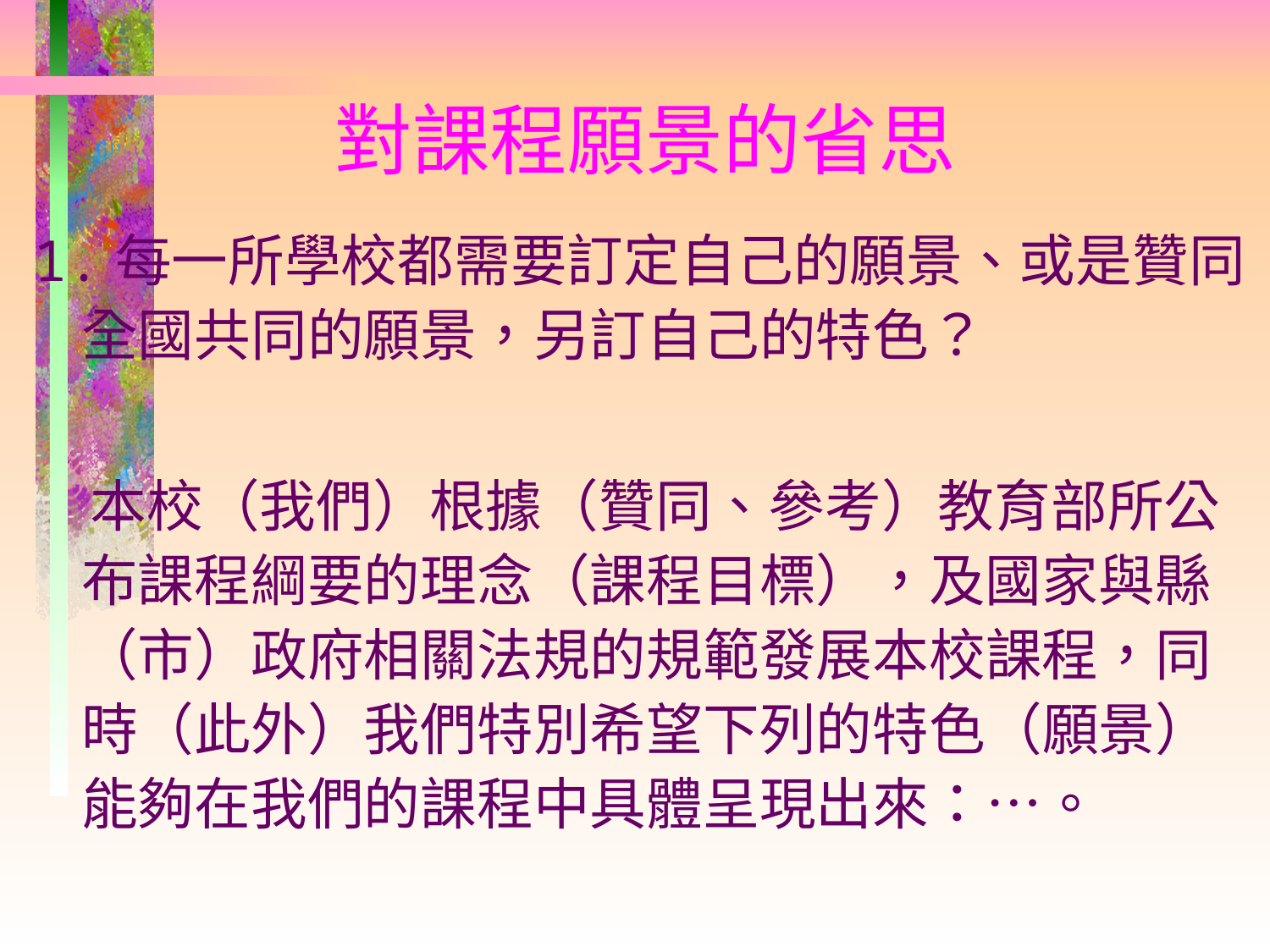

# 對課程願景的省思
1.每一所學校都需要訂定自己的願景、或是贊同全國共同的願景，另訂自己的特色？

　本校（我們）根據（贊同、參考）教育部所公布課程綱要的理念（課程目標），及國家與縣（市）政府相關法規的規範發展本校課程，同時（此外）我們特別希望下列的特色（願景）能夠在我們的課程中具體呈現出來：…。